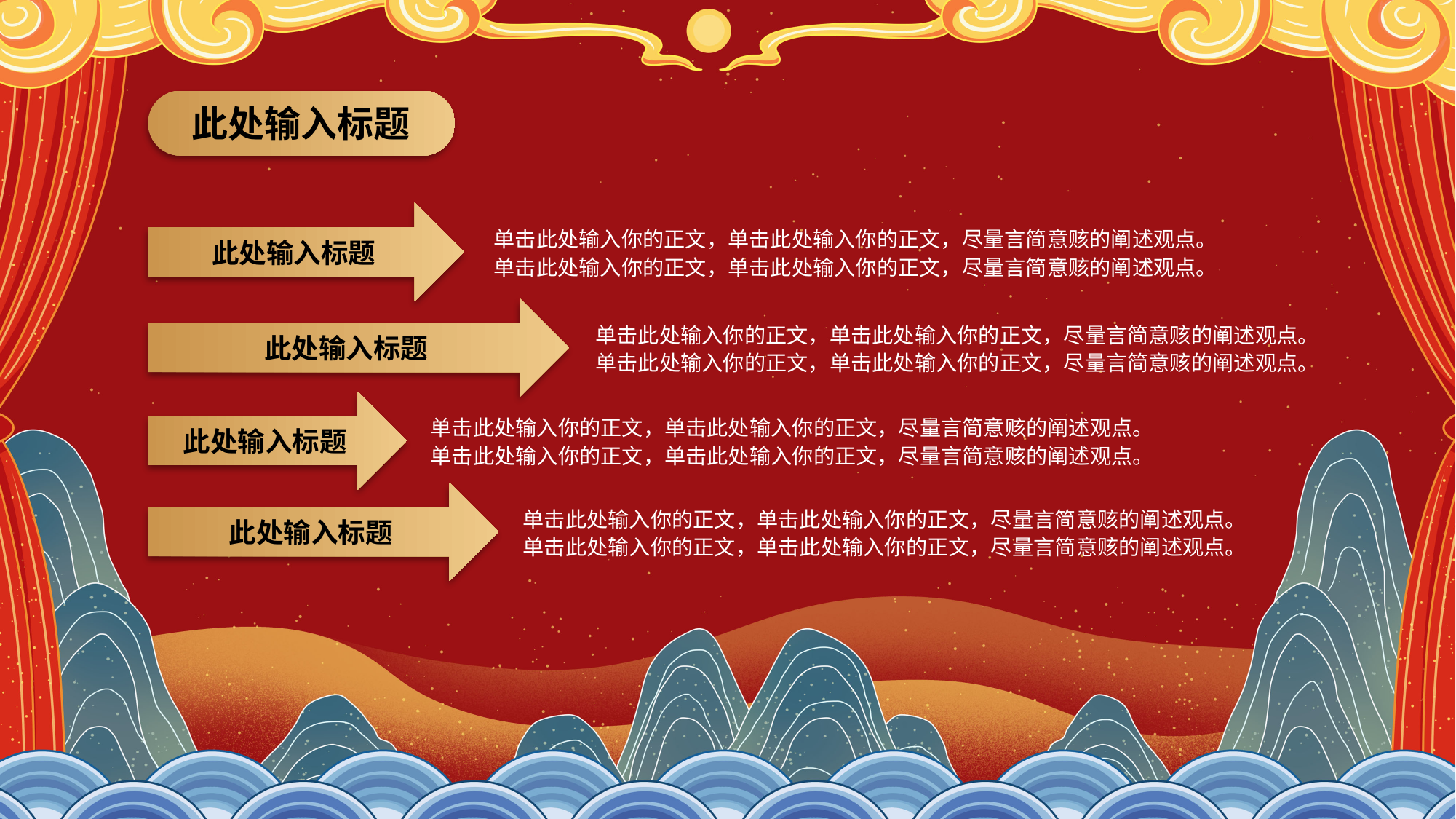

此处输入标题
此处输入标题
此处输入标题
此处输入标题
此处输入标题
单击此处输入你的正文，单击此处输入你的正文，尽量言简意赅的阐述观点。单击此处输入你的正文，单击此处输入你的正文，尽量言简意赅的阐述观点。
单击此处输入你的正文，单击此处输入你的正文，尽量言简意赅的阐述观点。单击此处输入你的正文，单击此处输入你的正文，尽量言简意赅的阐述观点。
单击此处输入你的正文，单击此处输入你的正文，尽量言简意赅的阐述观点。单击此处输入你的正文，单击此处输入你的正文，尽量言简意赅的阐述观点。
单击此处输入你的正文，单击此处输入你的正文，尽量言简意赅的阐述观点。单击此处输入你的正文，单击此处输入你的正文，尽量言简意赅的阐述观点。